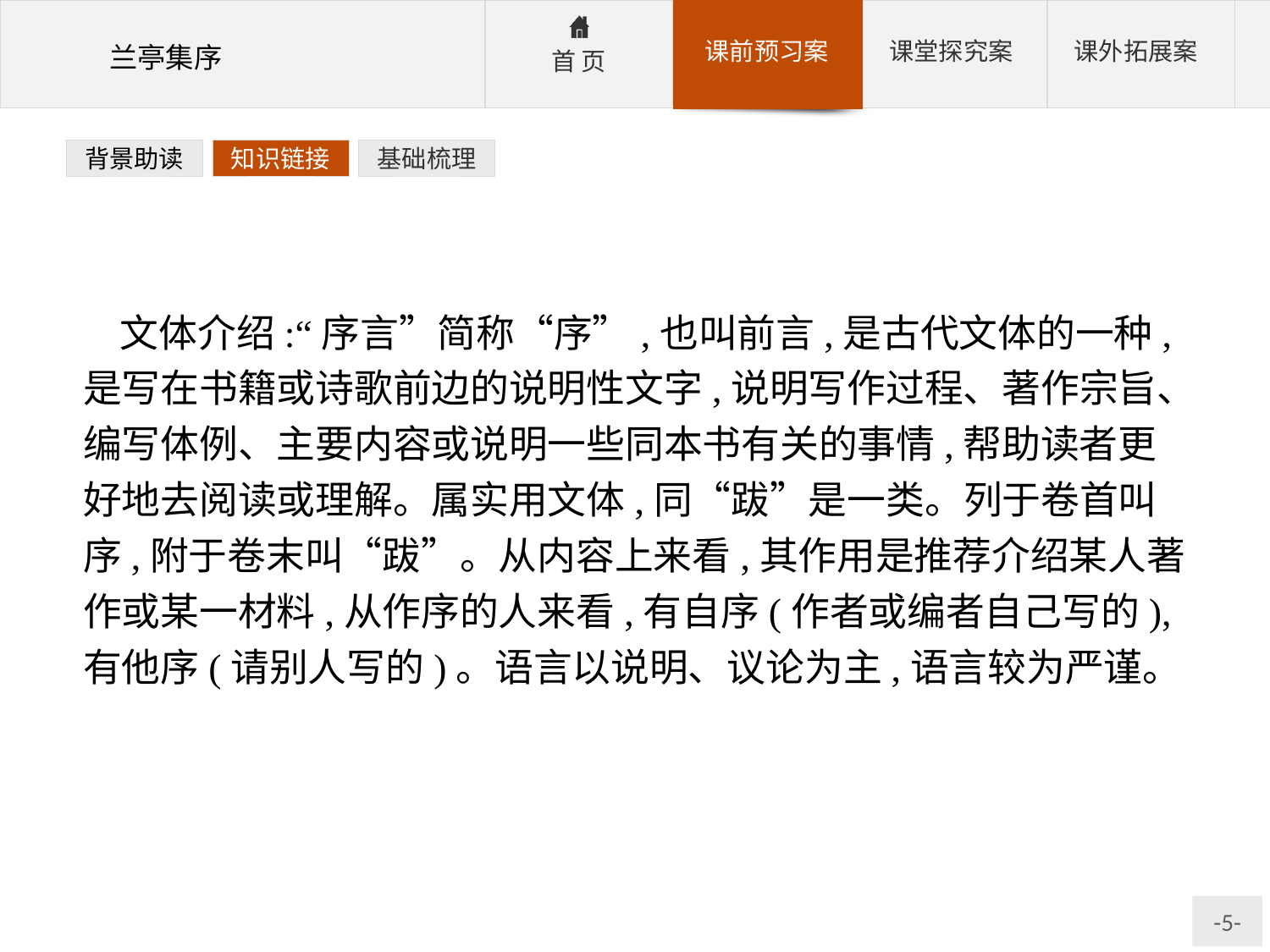

背景助读
知识链接
基础梳理
文体介绍:“序言”简称“序”,也叫前言,是古代文体的一种,是写在书籍或诗歌前边的说明性文字,说明写作过程、著作宗旨、编写体例、主要内容或说明一些同本书有关的事情,帮助读者更好地去阅读或理解。属实用文体,同“跋”是一类。列于卷首叫序,附于卷末叫“跋”。从内容上来看,其作用是推荐介绍某人著作或某一材料,从作序的人来看,有自序(作者或编者自己写的),有他序(请别人写的)。语言以说明、议论为主,语言较为严谨。